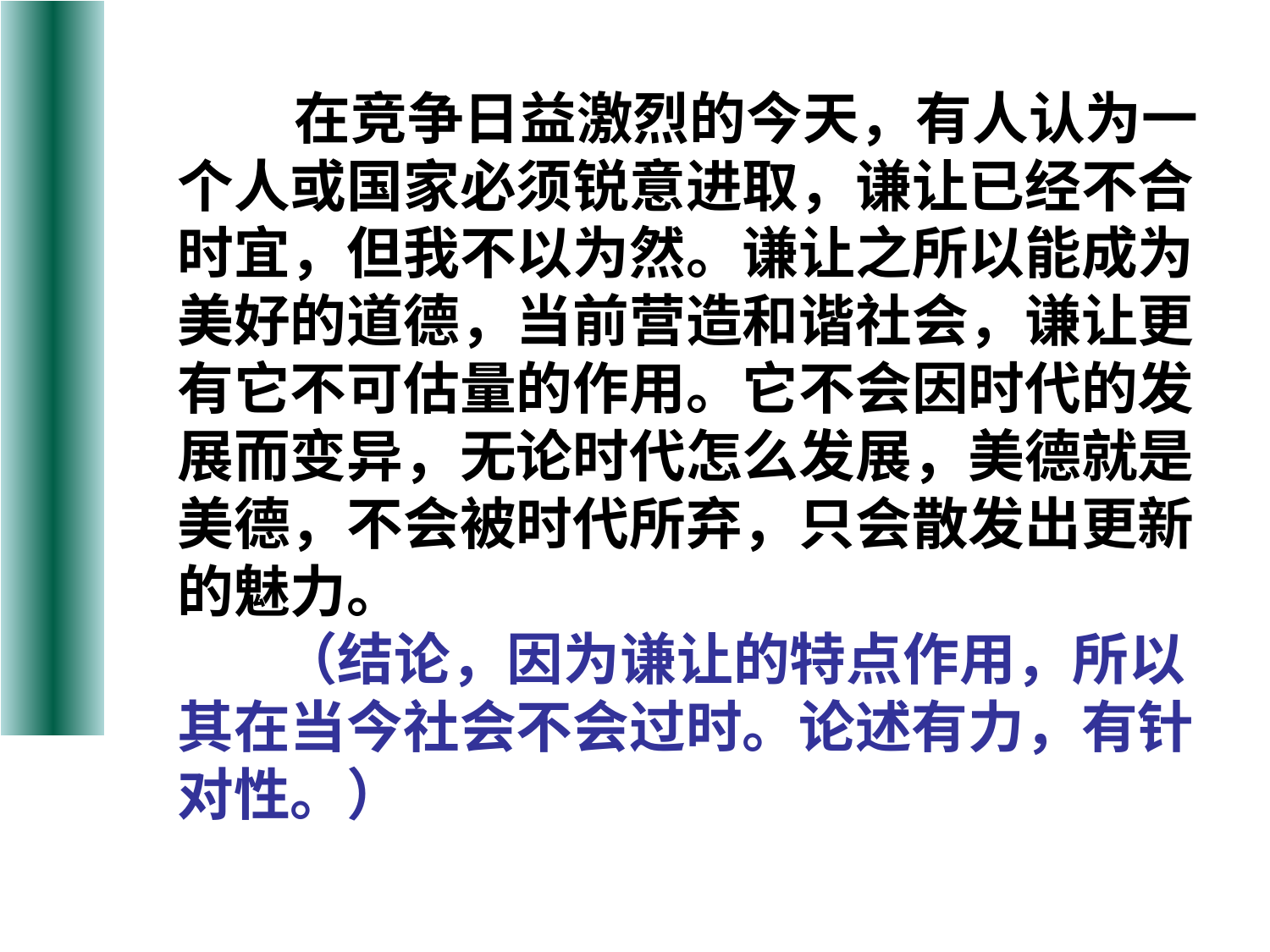

在竞争日益激烈的今天，有人认为一个人或国家必须锐意进取，谦让已经不合时宜，但我不以为然。谦让之所以能成为美好的道德，当前营造和谐社会，谦让更有它不可估量的作用。它不会因时代的发展而变异，无论时代怎么发展，美德就是美德，不会被时代所弃，只会散发出更新的魅力。
       （结论，因为谦让的特点作用，所以其在当今社会不会过时。论述有力，有针对性。）